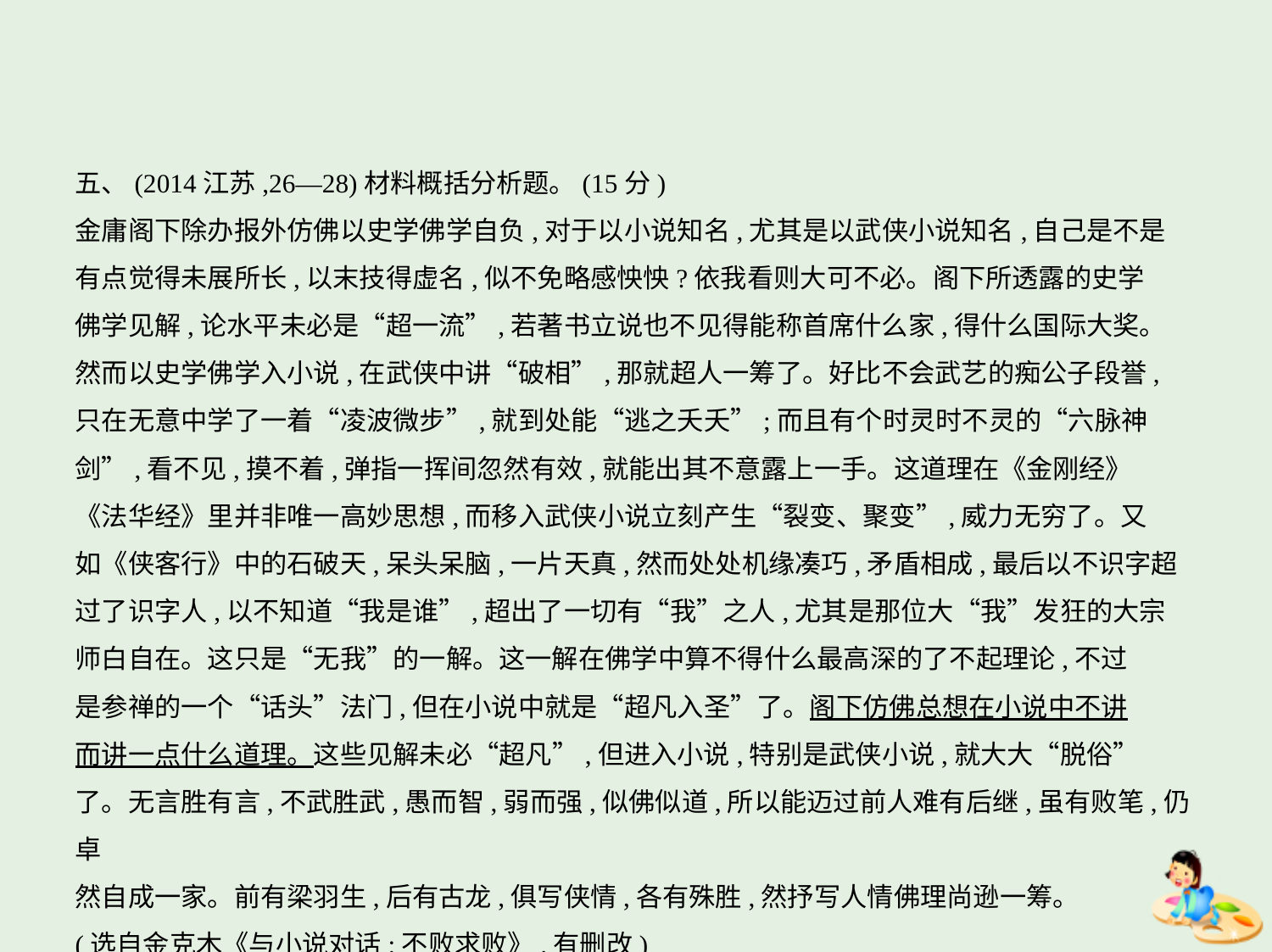

五、(2014江苏,26—28)材料概括分析题。(15分)
金庸阁下除办报外仿佛以史学佛学自负,对于以小说知名,尤其是以武侠小说知名,自己是不是
有点觉得未展所长,以末技得虚名,似不免略感怏怏?依我看则大可不必。阁下所透露的史学
佛学见解,论水平未必是“超一流”,若著书立说也不见得能称首席什么家,得什么国际大奖。
然而以史学佛学入小说,在武侠中讲“破相”,那就超人一筹了。好比不会武艺的痴公子段誉,
只在无意中学了一着“凌波微步”,就到处能“逃之夭夭”;而且有个时灵时不灵的“六脉神
剑”,看不见,摸不着,弹指一挥间忽然有效,就能出其不意露上一手。这道理在《金刚经》
《法华经》里并非唯一高妙思想,而移入武侠小说立刻产生“裂变、聚变”,威力无穷了。又
如《侠客行》中的石破天,呆头呆脑,一片天真,然而处处机缘凑巧,矛盾相成,最后以不识字超
过了识字人,以不知道“我是谁”,超出了一切有“我”之人,尤其是那位大“我”发狂的大宗
师白自在。这只是“无我”的一解。这一解在佛学中算不得什么最高深的了不起理论,不过
是参禅的一个“话头”法门,但在小说中就是“超凡入圣”了。阁下仿佛总想在小说中不讲
而讲一点什么道理。这些见解未必“超凡”,但进入小说,特别是武侠小说,就大大“脱俗”
了。无言胜有言,不武胜武,愚而智,弱而强,似佛似道,所以能迈过前人难有后继,虽有败笔,仍卓
然自成一家。前有梁羽生,后有古龙,俱写侠情,各有殊胜,然抒写人情佛理尚逊一筹。
(选自金克木《与小说对话:不败求败》,有删改)